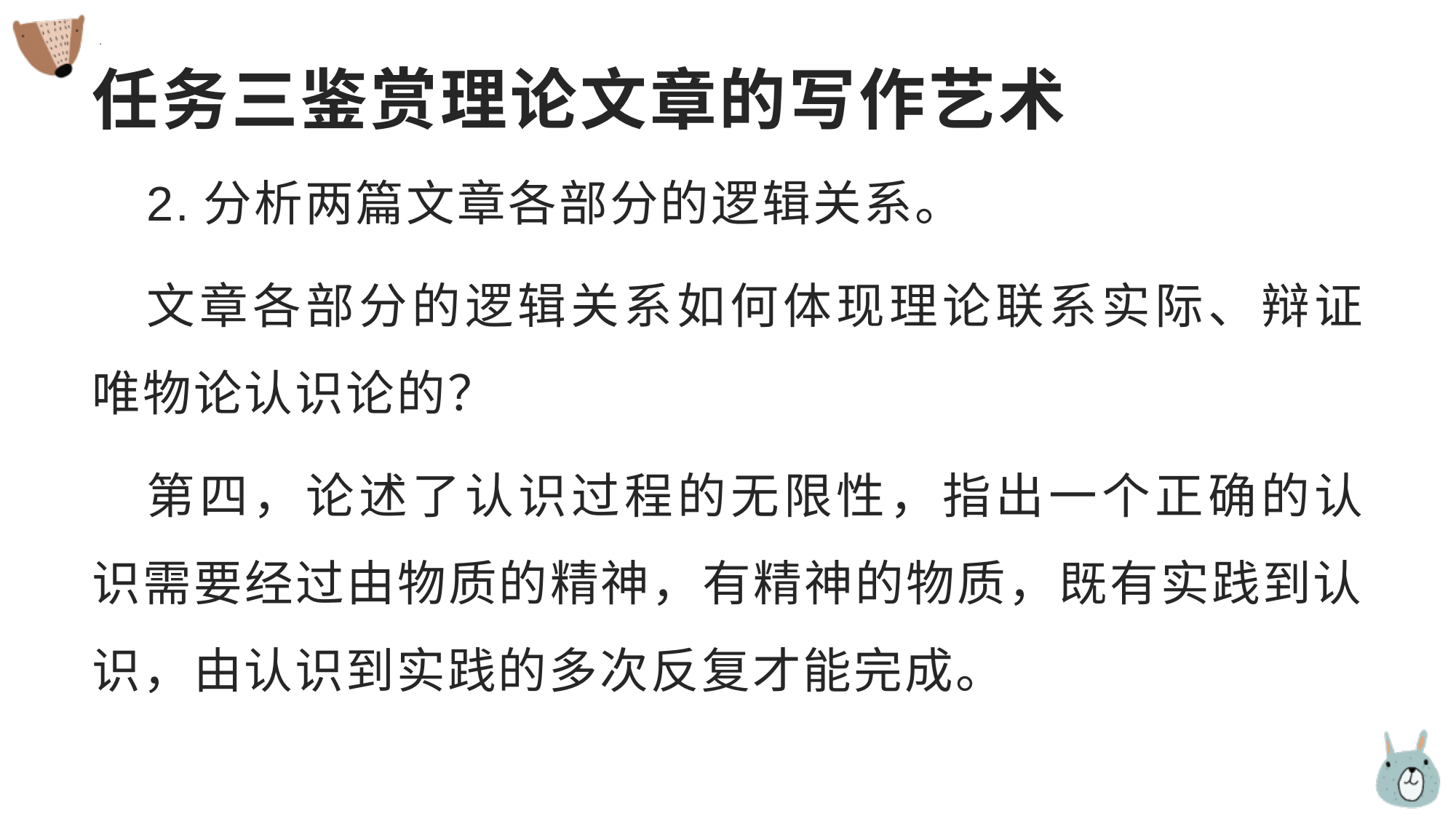

# 任务三鉴赏理论文章的写作艺术
2.分析两篇文章各部分的逻辑关系。
文章各部分的逻辑关系如何体现理论联系实际、辩证唯物论认识论的？
第四，论述了认识过程的无限性，指出一个正确的认识需要经过由物质的精神，有精神的物质，既有实践到认识，由认识到实践的多次反复才能完成。